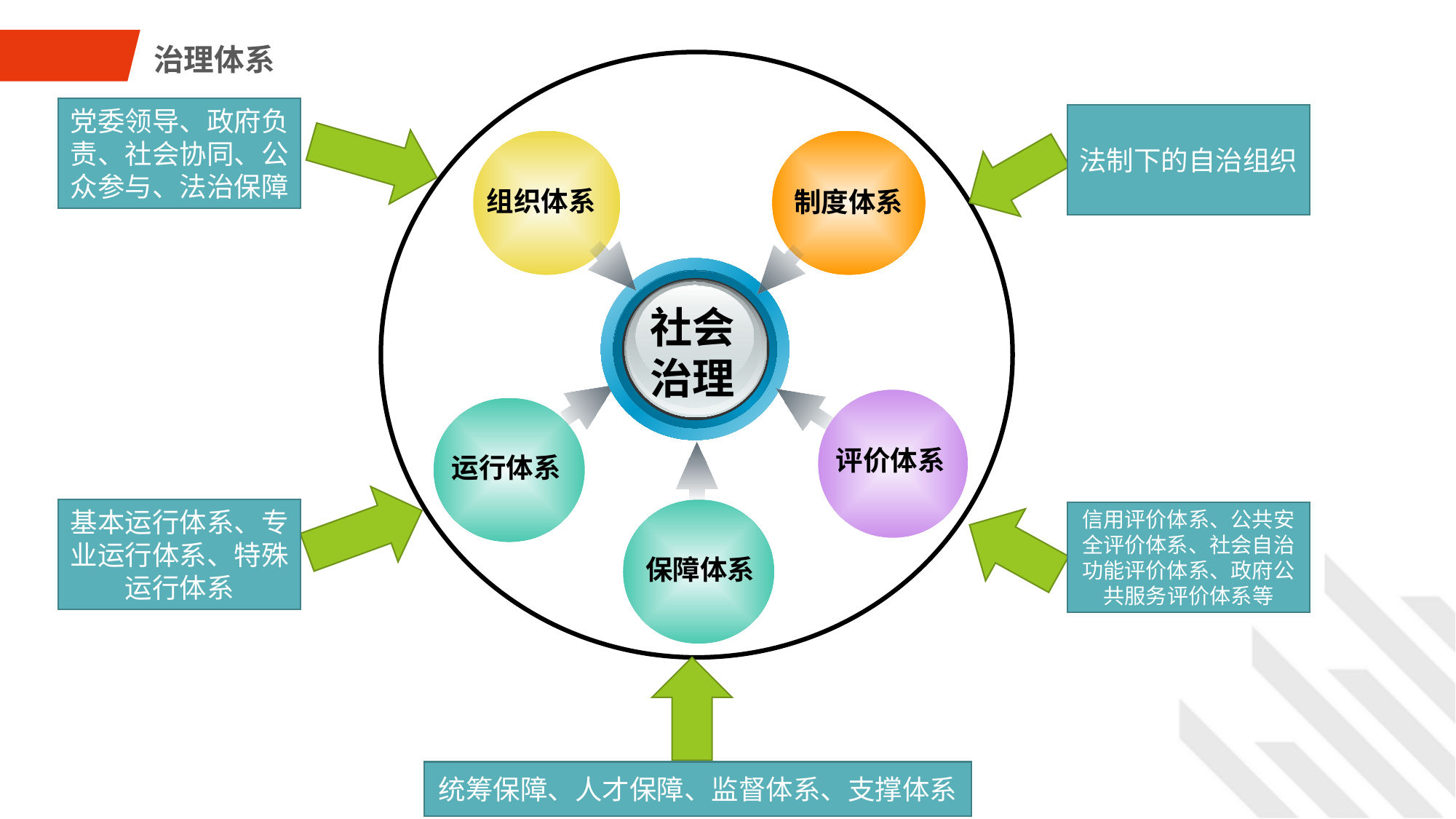

治理体系

组织体系

制度体系

社会治理

评价体系

运行体系

保障体系
党委领导、政府负责、社会协同、公众参与、法治保障
法制下的自治组织

基本运行体系、专业运行体系、特殊运行体系
信用评价体系、公共安全评价体系、社会自治功能评价体系、政府公共服务评价体系等

统筹保障、人才保障、监督体系、支撑体系